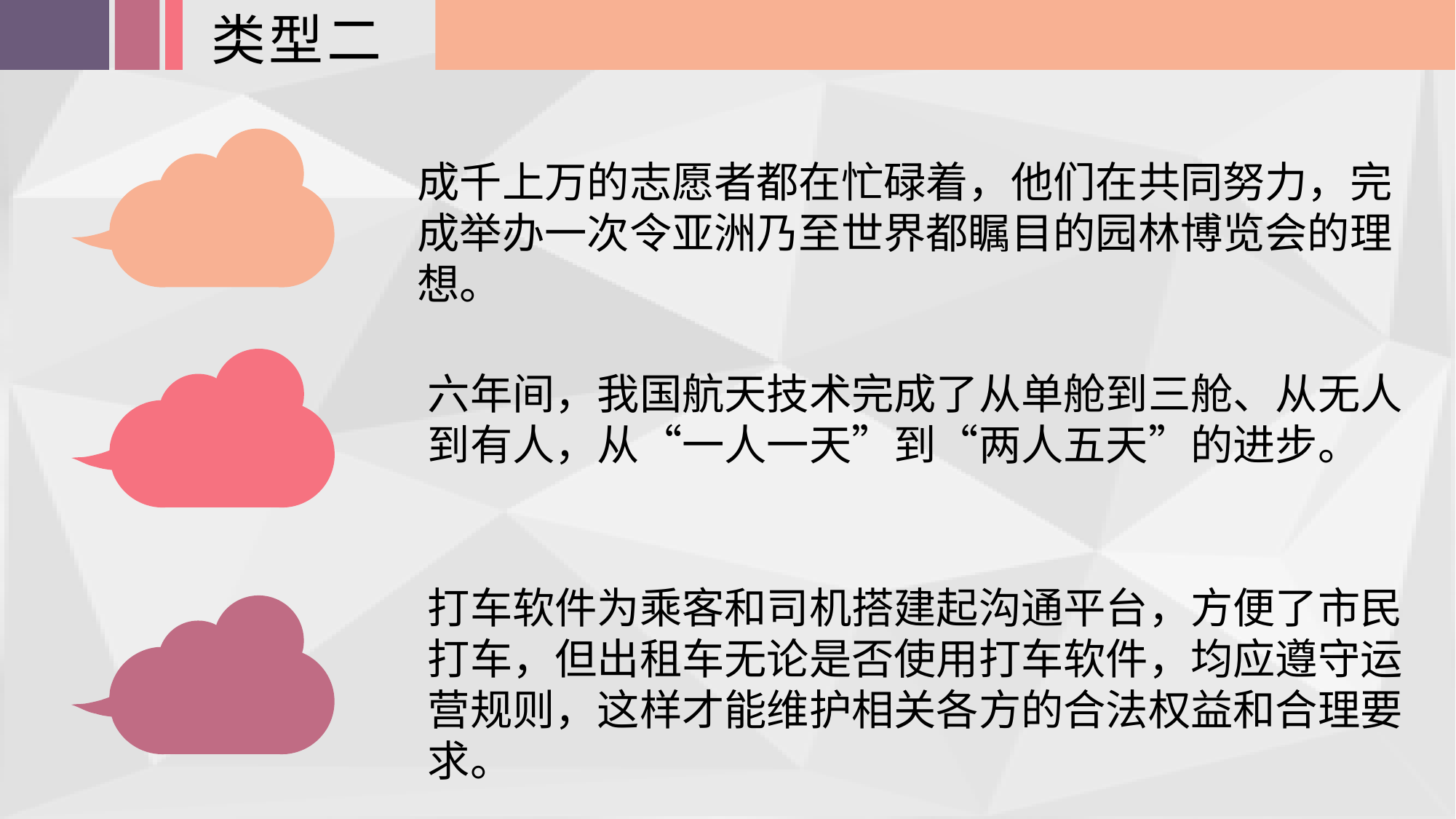

类型二

成千上万的志愿者都在忙碌着，他们在共同努力，完成举办一次令亚洲乃至世界都瞩目的园林博览会的理想。

六年间，我国航天技术完成了从单舱到三舱、从无人到有人，从“一人一天”到“两人五天”的进步。

打车软件为乘客和司机搭建起沟通平台，方便了市民打车，但出租车无论是否使用打车软件，均应遵守运营规则，这样才能维护相关各方的合法权益和合理要求。